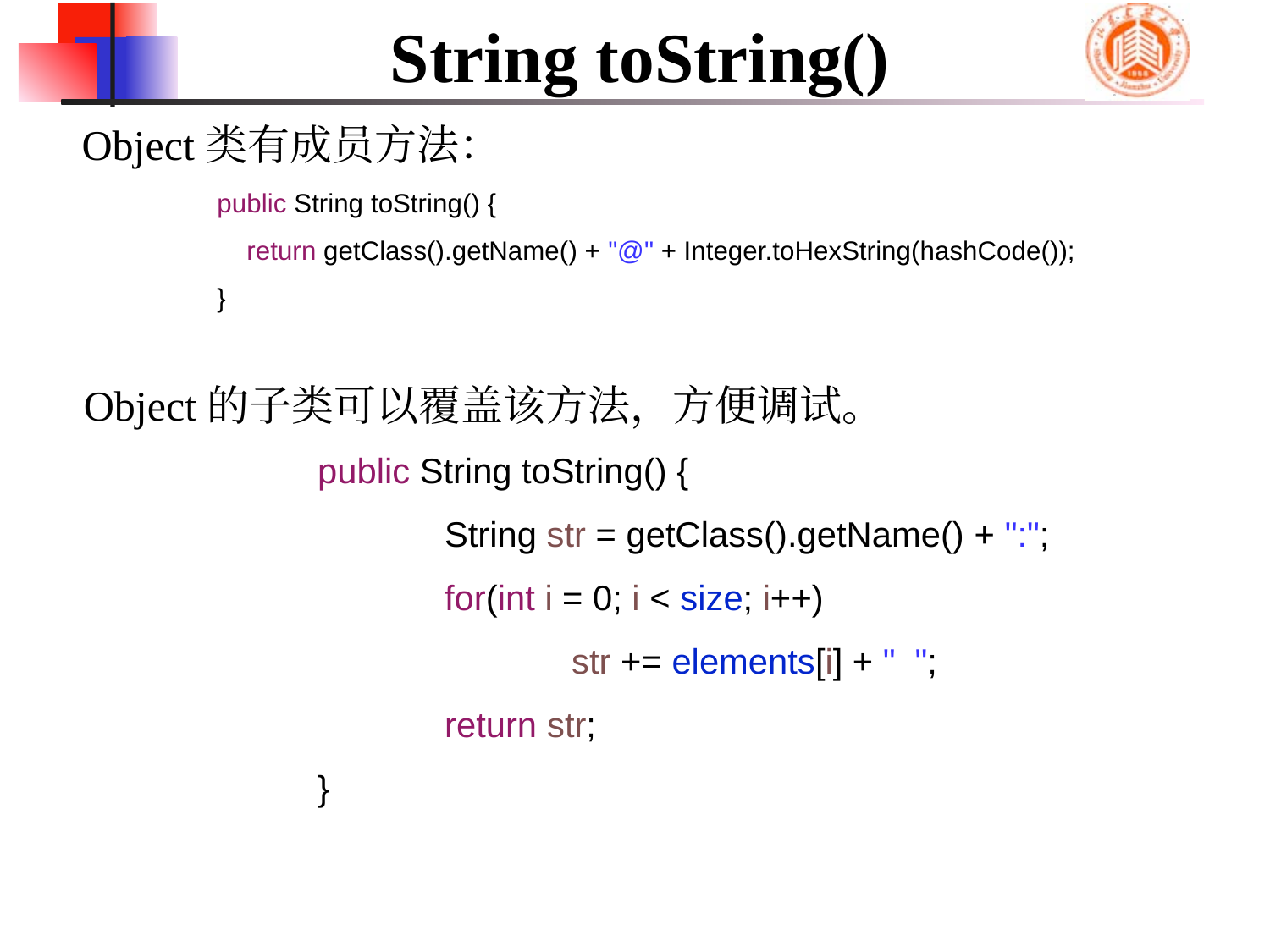

# String toString()
Object类有成员方法：
    public String toString() {
        return getClass().getName() + "@" + Integer.toHexString(hashCode());
    }
Object的子类可以覆盖该方法，方便调试。
	public String toString() {
		String str = getClass().getName() + ":";
		for(int i = 0; i < size; i++)
			str += elements[i] + "  ";
		return str;
	}